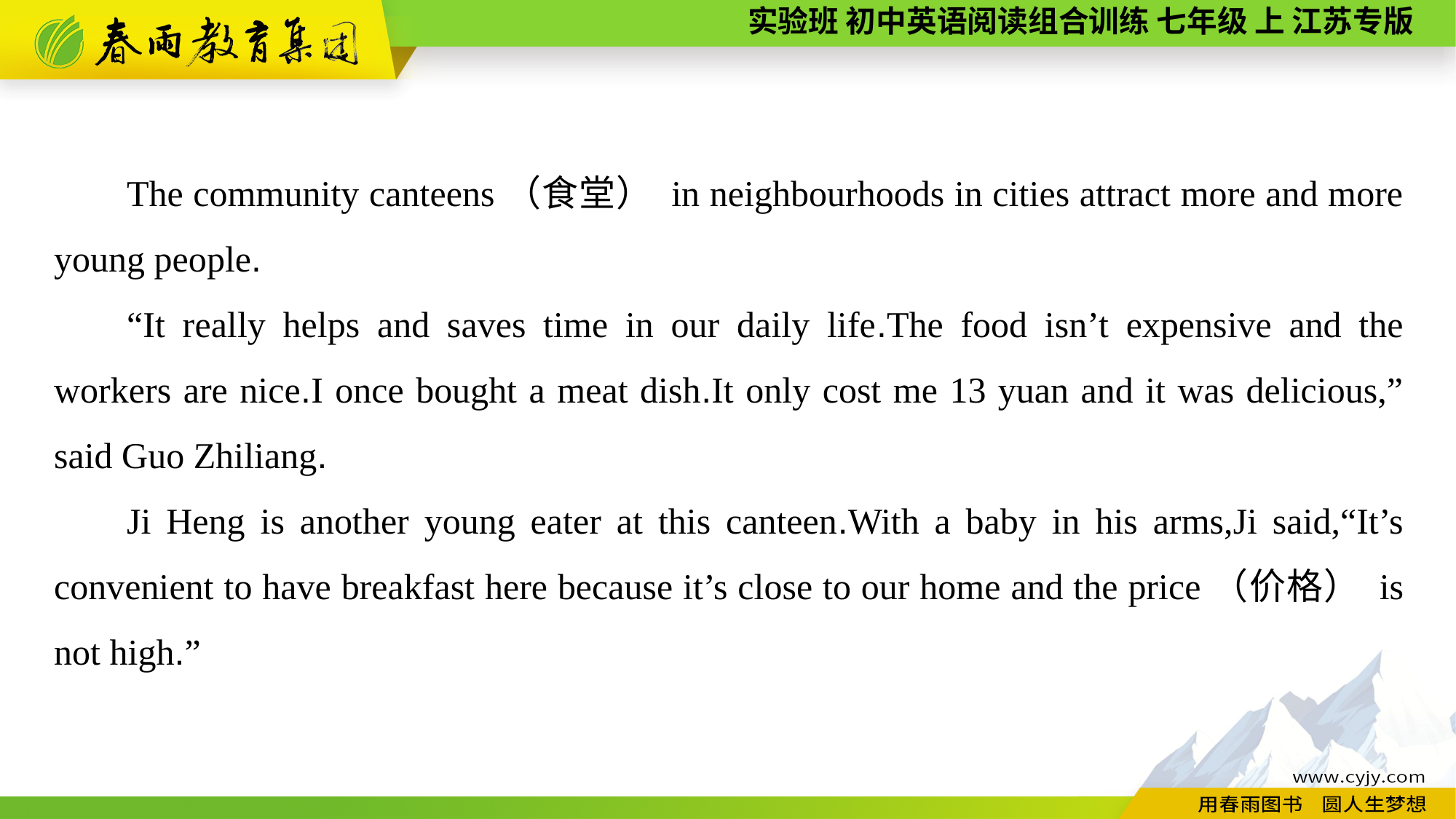

The community canteens（食堂） in neighbourhoods in cities attract more and more young people.
“It really helps and saves time in our daily life.The food isn’t expensive and the workers are nice.I once bought a meat dish.It only cost me 13 yuan and it was delicious,” said Guo Zhiliang.
Ji Heng is another young eater at this canteen.With a baby in his arms,Ji said,“It’s convenient to have breakfast here because it’s close to our home and the price（价格） is not high.”